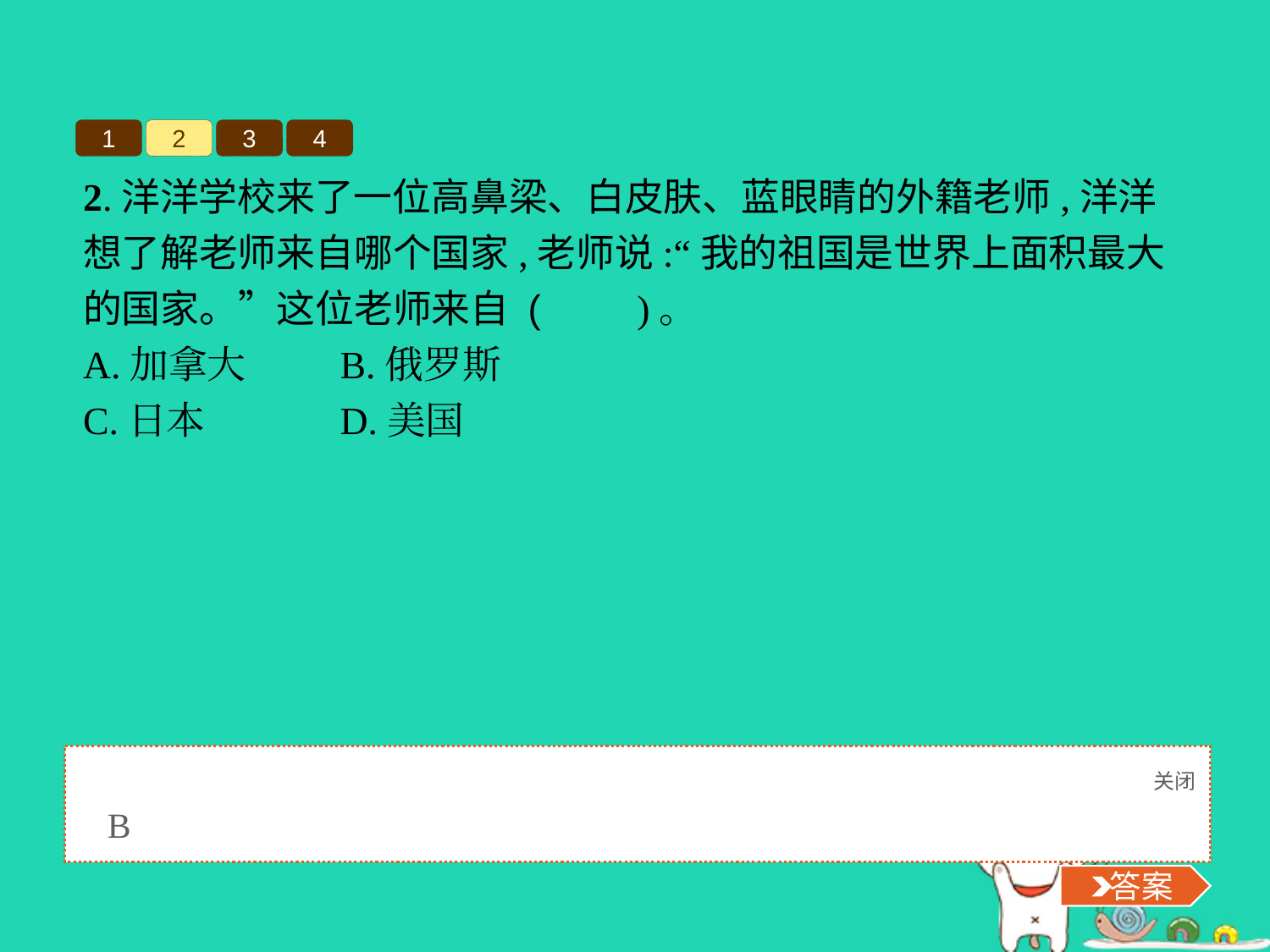

1
2
3
4
2.洋洋学校来了一位高鼻梁、白皮肤、蓝眼睛的外籍老师,洋洋想了解老师来自哪个国家,老师说:“我的祖国是世界上面积最大的国家。”这位老师来自 (　　)。
A.加拿大	B.俄罗斯
C.日本		D.美国

关闭
  答案

B
  答案